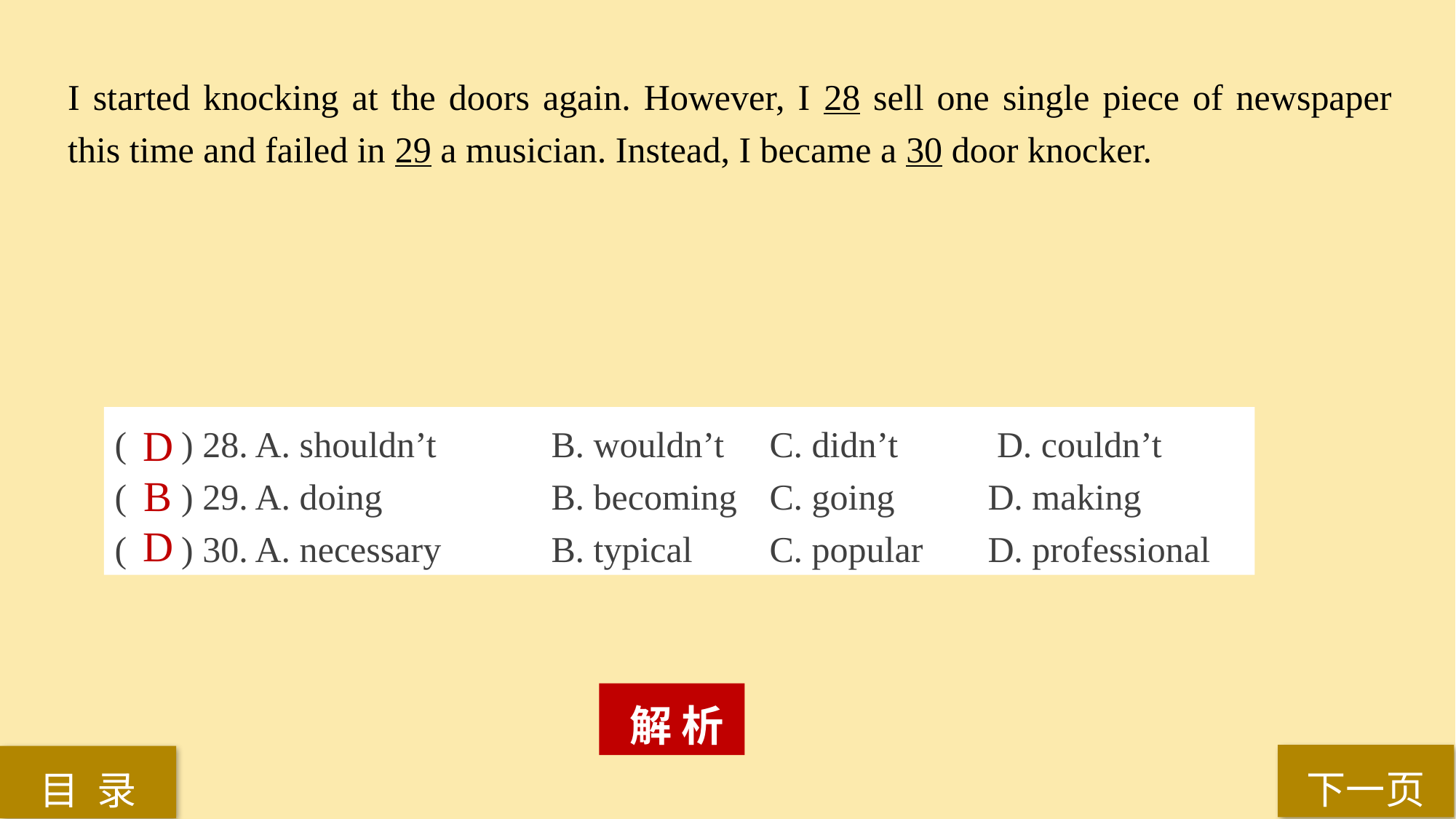

I started knocking at the doors again. However, I 28 sell one single piece of newspaper this time and failed in 29 a musician. Instead, I became a 30 door knocker.
(      ) 28. A. shouldn’t 	B. wouldn’t 	C. didn’t	 D. couldn’t
(      ) 29. A. doing 		B. becoming 	C. going 	D. making
(      ) 30. A. necessary 	B. typical 	C. popular 	D. professional
D
B
D
 解 析